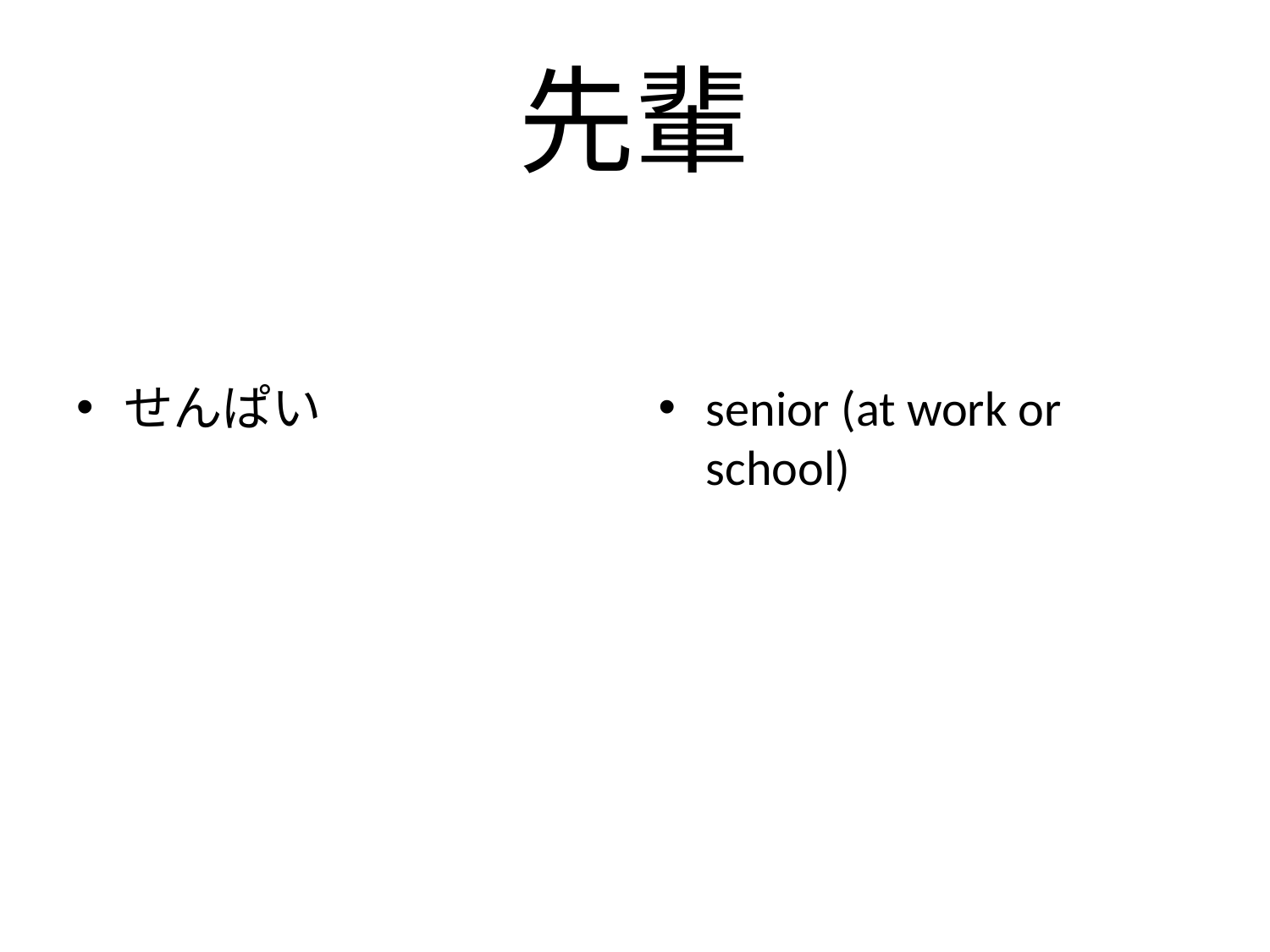

# 先輩
せんぱい
senior (at work or school)